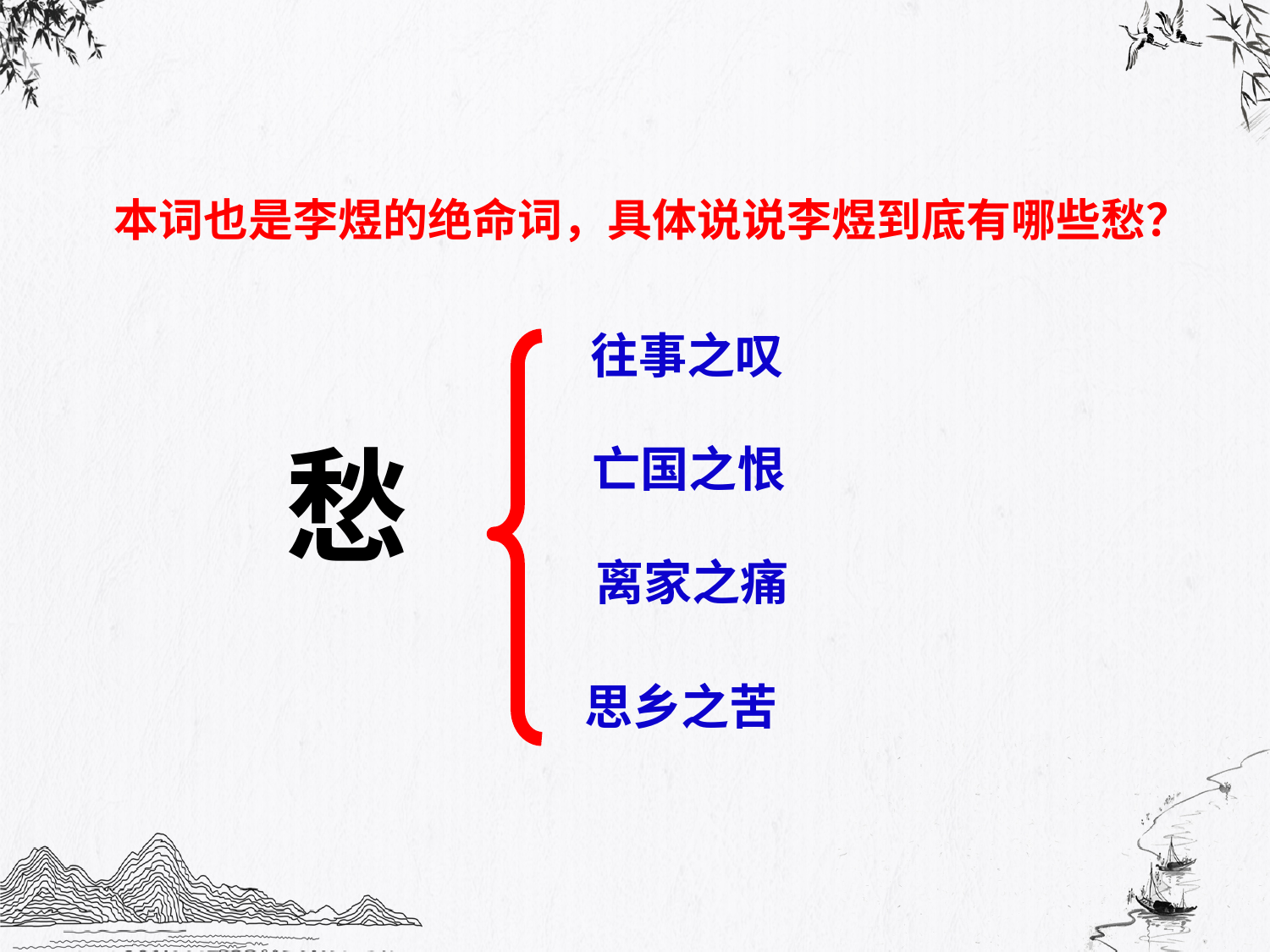

本词也是李煜的绝命词，具体说说李煜到底有哪些愁？
往事之叹

愁
亡国之恨
离家之痛
思乡之苦